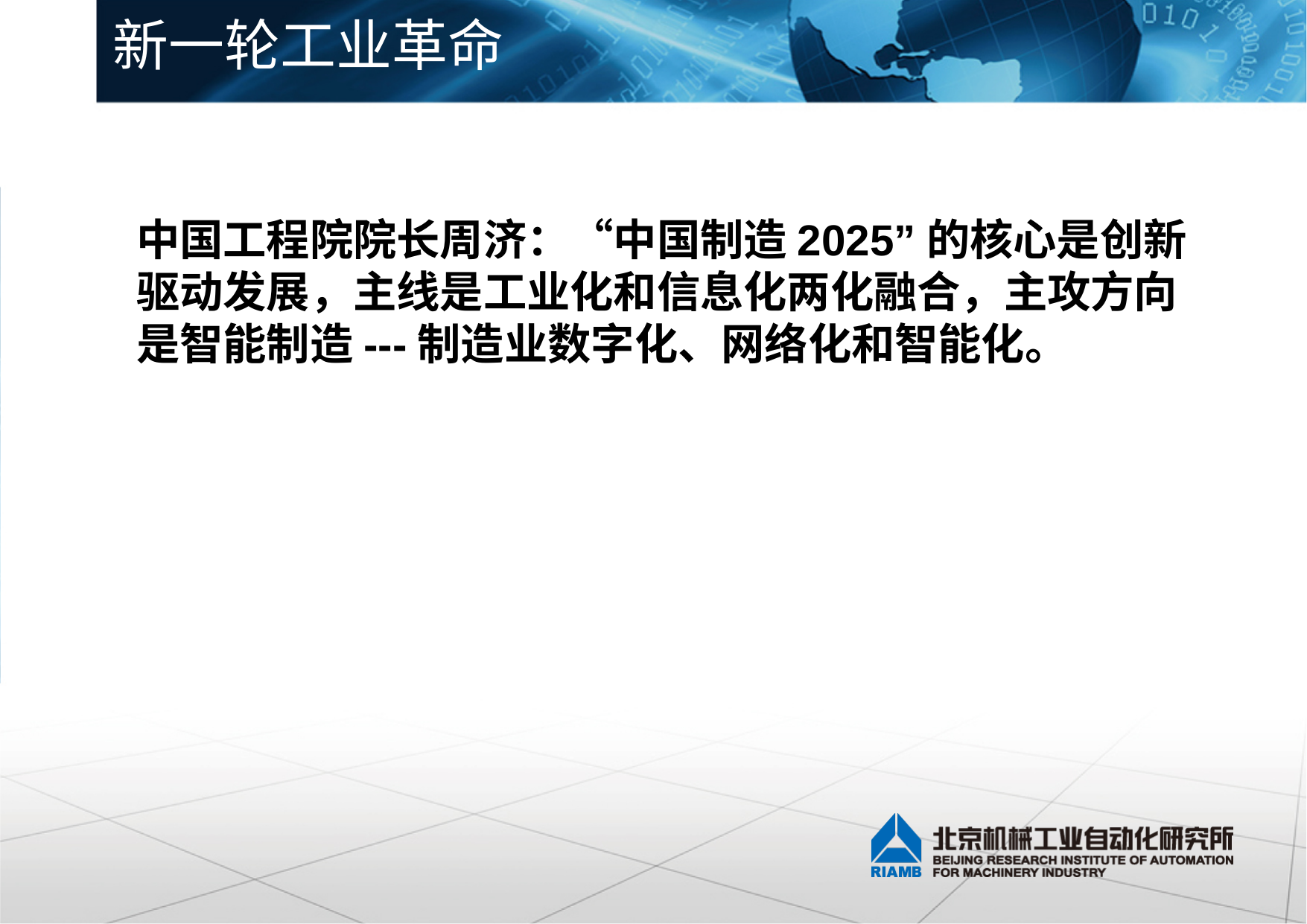

# 新一轮工业革命
中国工程院院长周济：“中国制造2025”的核心是创新驱动发展，主线是工业化和信息化两化融合，主攻方向是智能制造---制造业数字化、网络化和智能化。